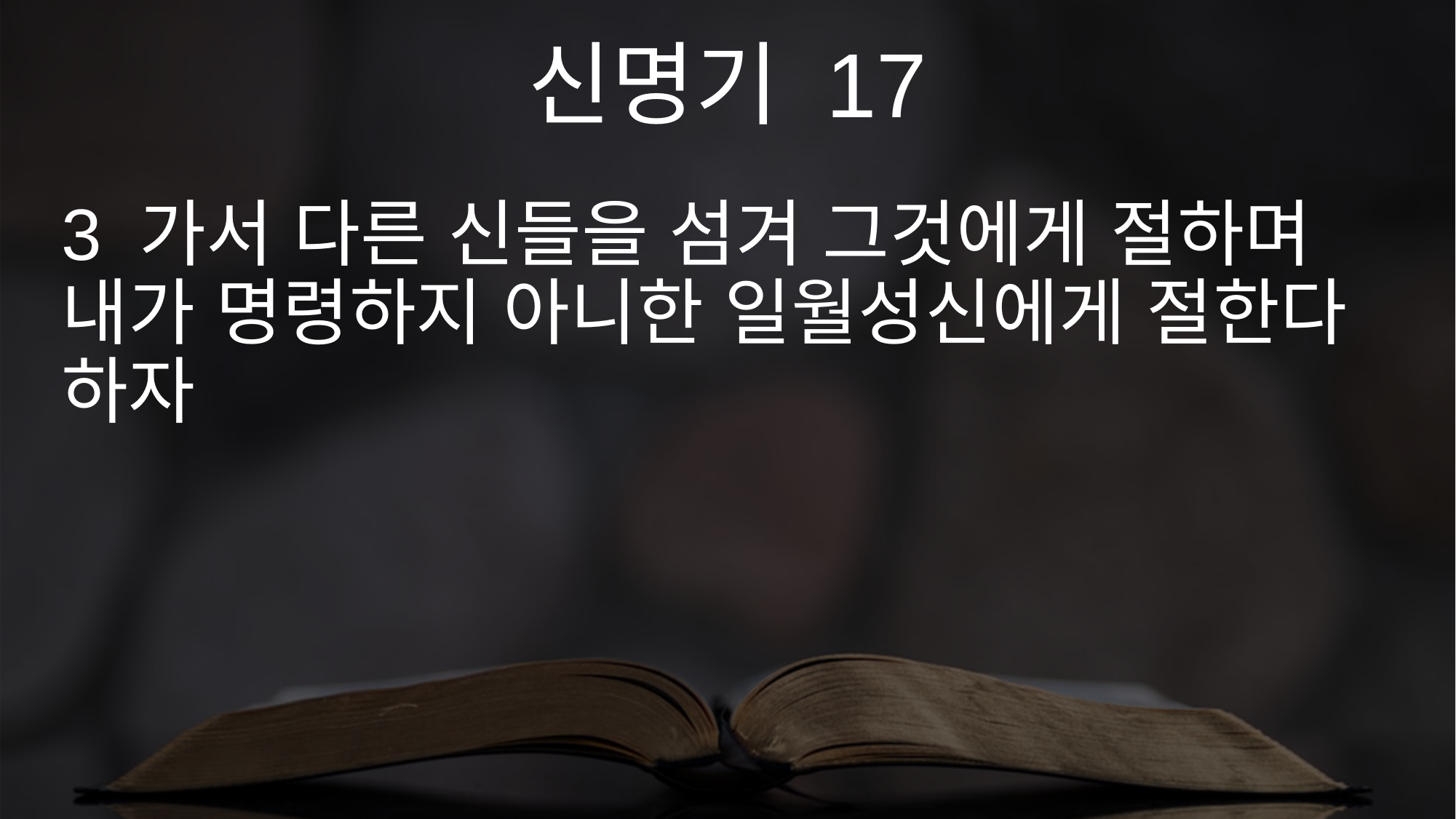

신명기 17
3 가서 다른 신들을 섬겨 그것에게 절하며 내가 명령하지 아니한 일월성신에게 절한다 하자